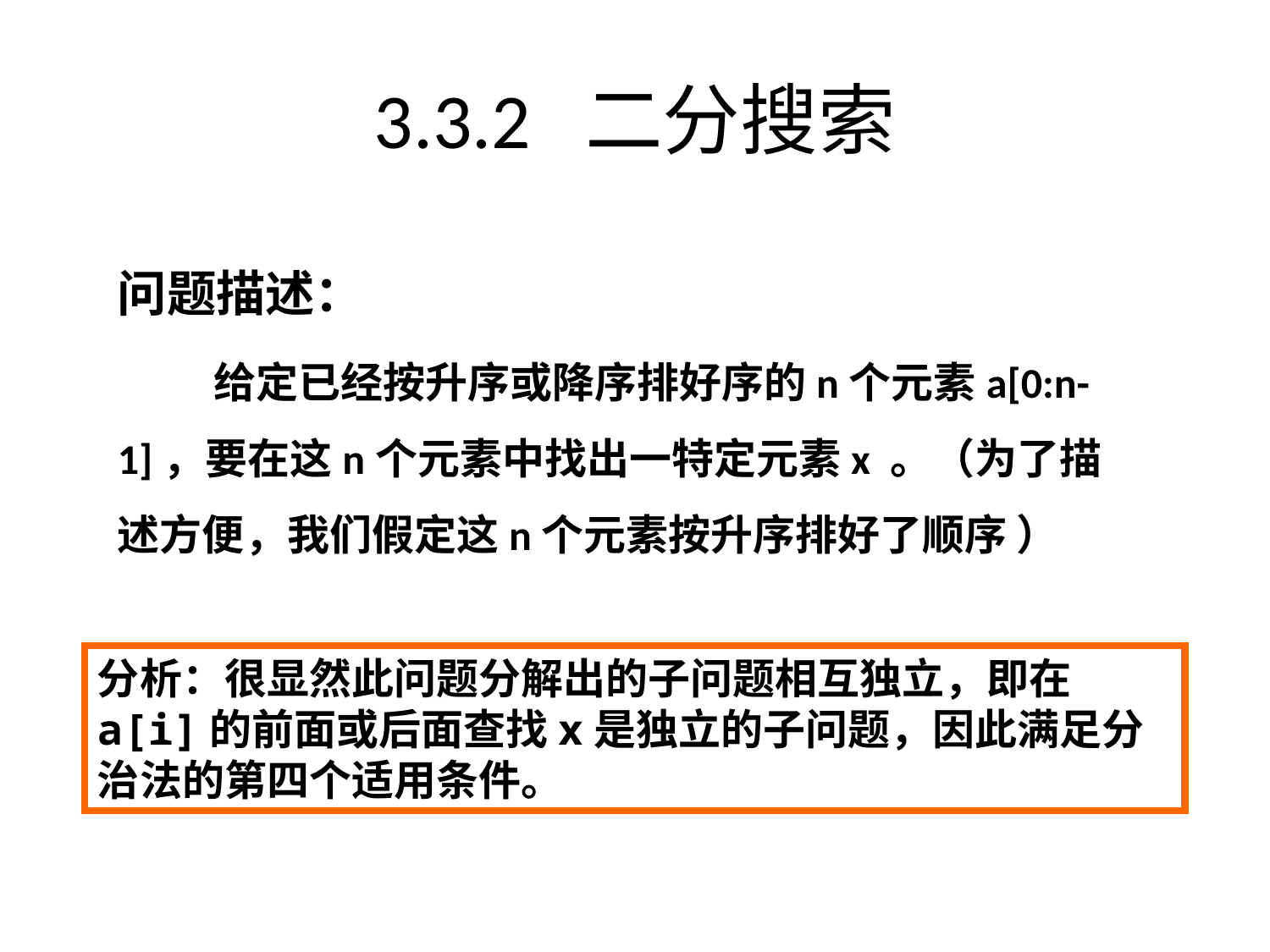

# 3.3.2  二分搜索
问题描述：
         给定已经按升序或降序排好序的n个元素a[0:n-1]，要在这n个元素中找出一特定元素x 。（为了描述方便，我们假定这n个元素按升序排好了顺序 ）
分析：很显然此问题分解出的子问题相互独立，即在a[i]的前面或后面查找x是独立的子问题，因此满足分治法的第四个适用条件。